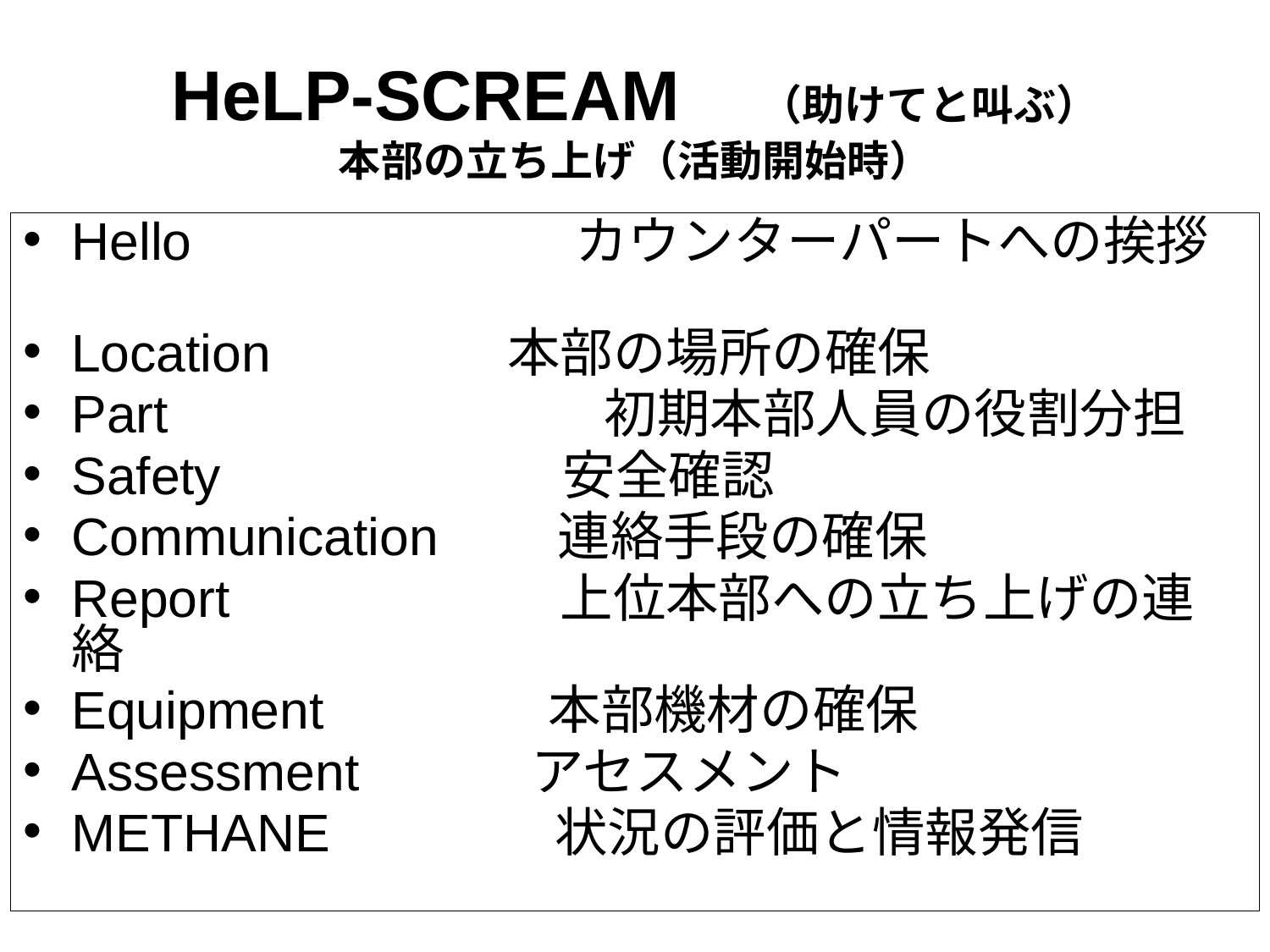

HeLP-SCREAM　（助けてと叫ぶ）
本部の立ち上げ（活動開始時）
Hello　　　　　　　カウンターパートへの挨拶
Location　　　　 本部の場所の確保
Part　　　　　　　　初期本部人員の役割分担
Safety　　　　　　 安全確認
Communication　　連絡手段の確保
Report　　　　　　上位本部への立ち上げの連絡
Equipment　　　　本部機材の確保
Assessment　　　アセスメント
METHANE　　　　状況の評価と情報発信